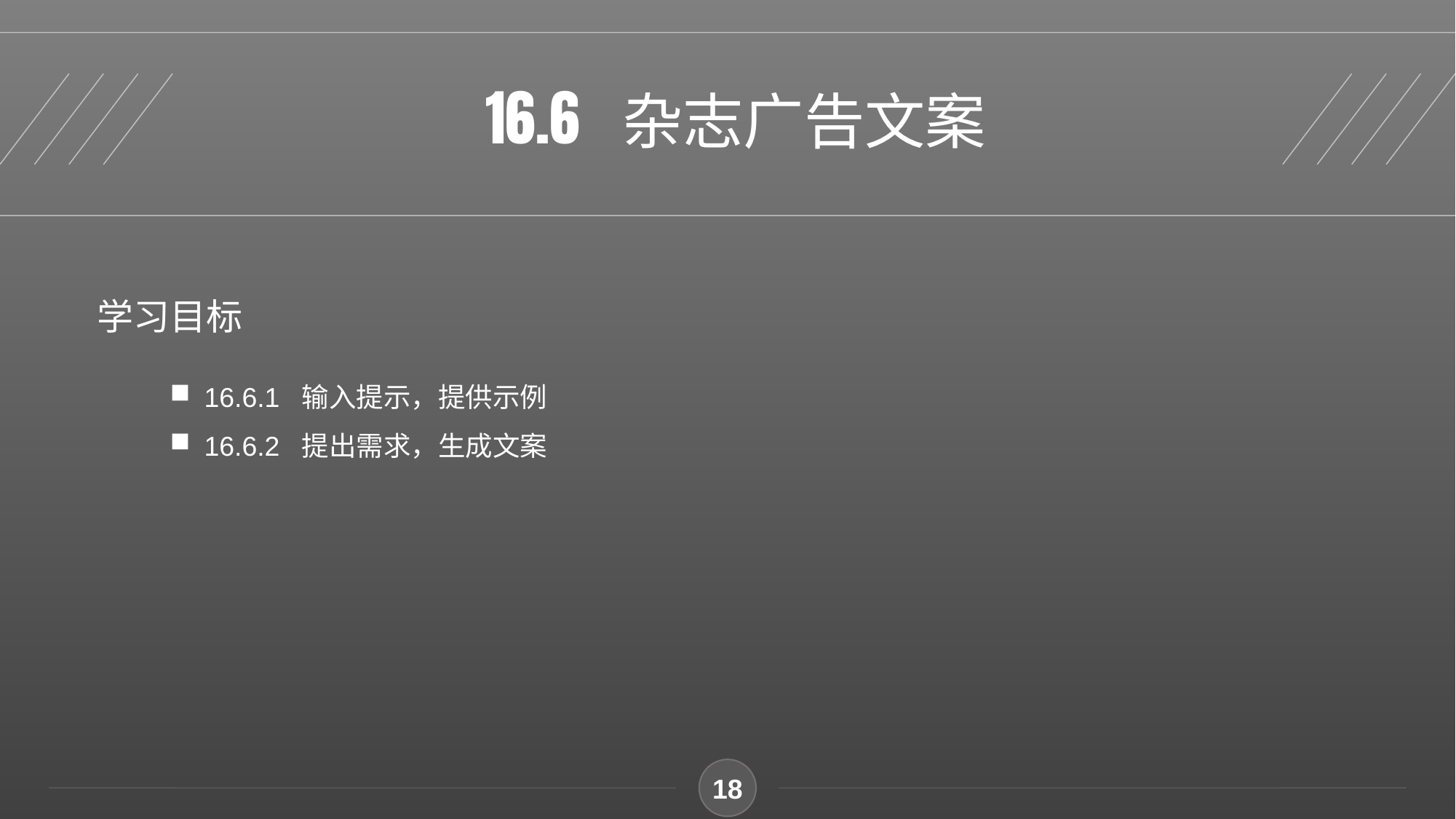

16.6  杂志广告文案

学习目标
16.6.1  输入提示，提供示例
16.6.2  提出需求，生成文案